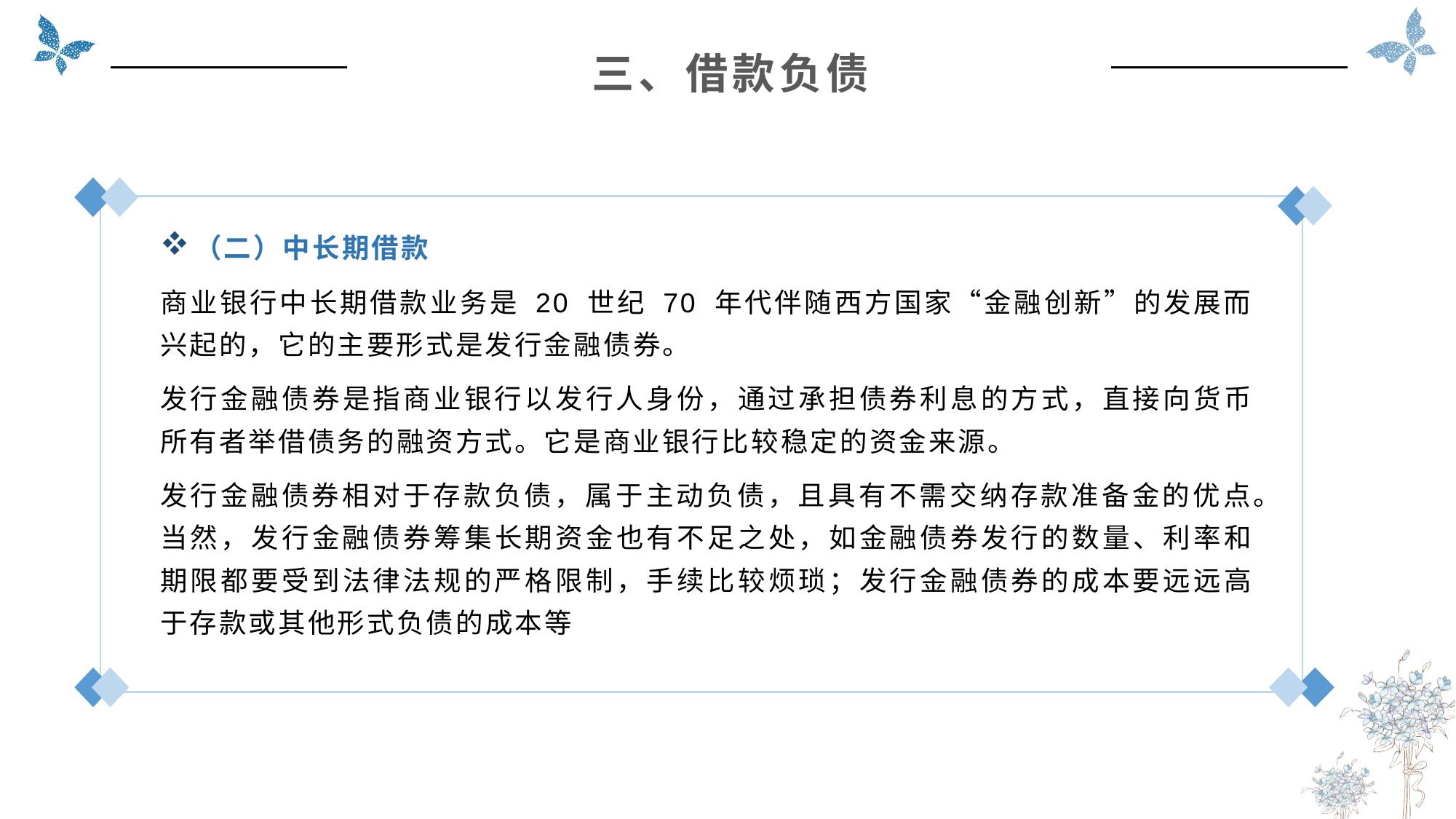

三、借款负债

（二）中长期借款
商业银行中长期借款业务是 20 世纪 70 年代伴随西方国家“金融创新”的发展而兴起的，它的主要形式是发行金融债券。
发行金融债券是指商业银行以发行人身份，通过承担债券利息的方式，直接向货币所有者举借债务的融资方式。它是商业银行比较稳定的资金来源。
发行金融债券相对于存款负债，属于主动负债，且具有不需交纳存款准备金的优点。当然，发行金融债券筹集长期资金也有不足之处，如金融债券发行的数量、利率和期限都要受到法律法规的严格限制，手续比较烦琐；发行金融债券的成本要远远高于存款或其他形式负债的成本等